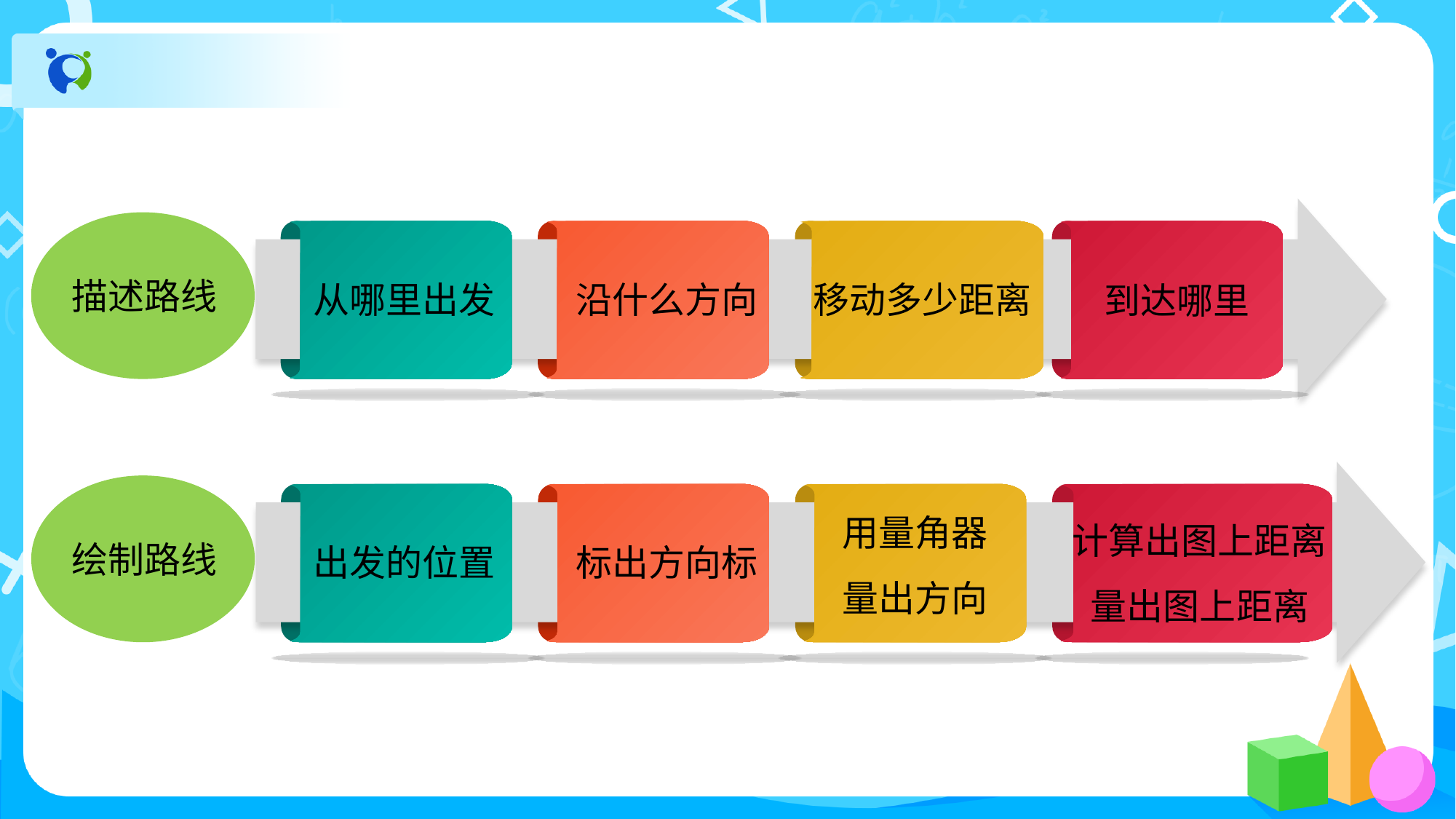

描述路线

从哪里出发

沿什么方向

移动多少距离

到达哪里

绘制路线

出发的位置

标出方向标

用量角器
量出方向

计算出图上距离
量出图上距离